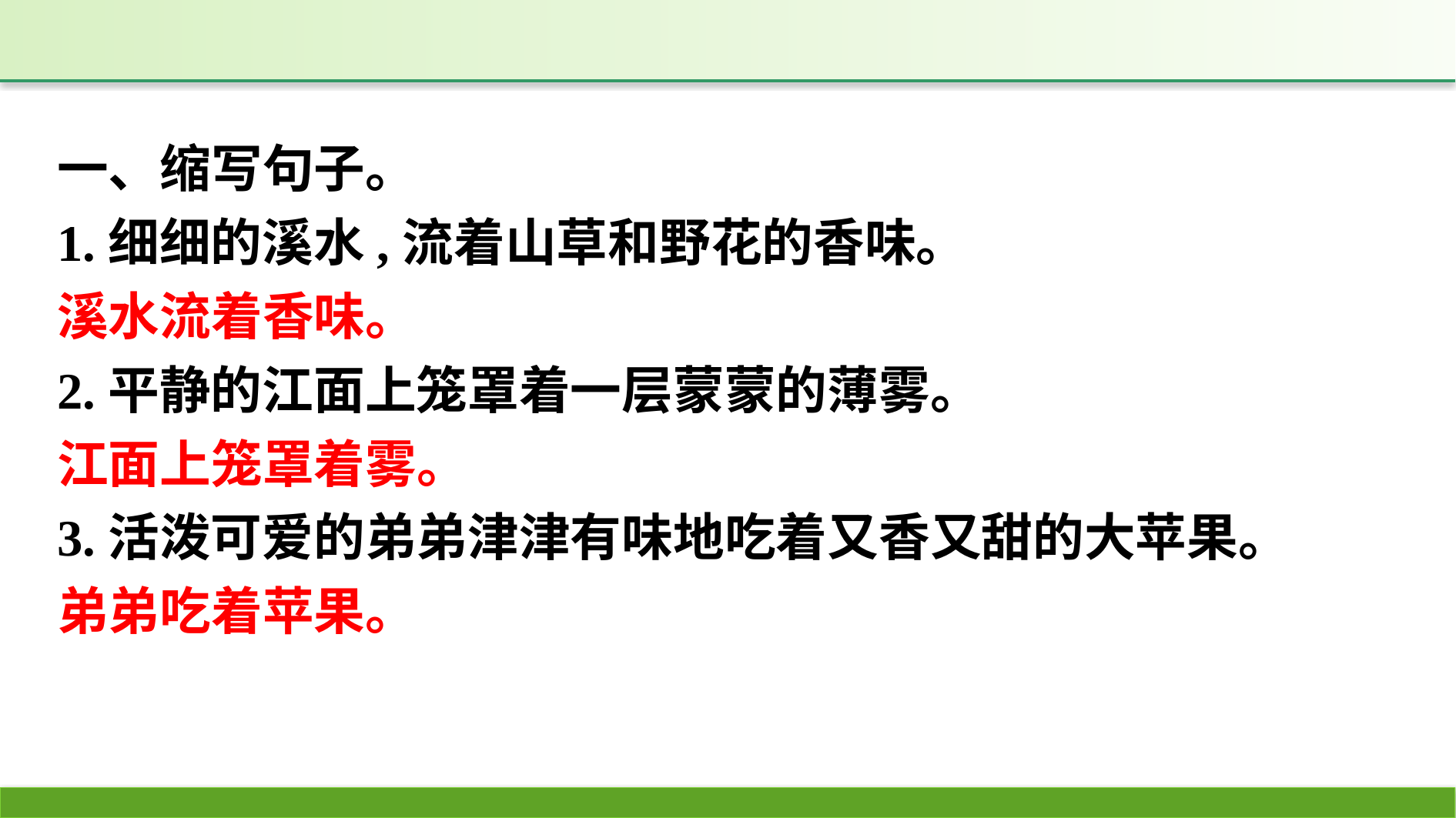

一、缩写句子。
1.细细的溪水,流着山草和野花的香味。
溪水流着香味。
2.平静的江面上笼罩着一层蒙蒙的薄雾。
江面上笼罩着雾。
3.活泼可爱的弟弟津津有味地吃着又香又甜的大苹果。
弟弟吃着苹果。